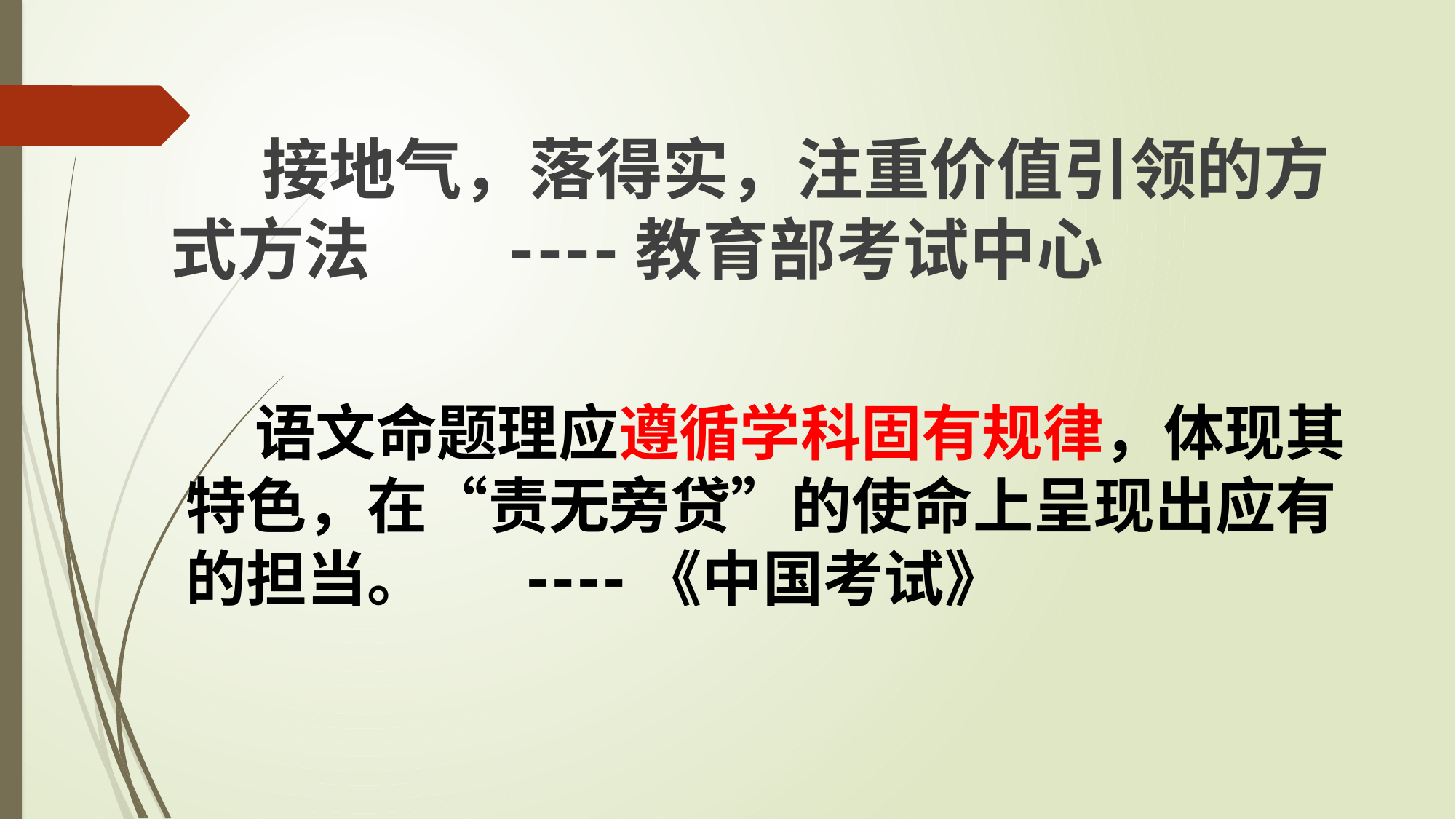

接地气，落得实，注重价值引领的方式方法        ----教育部考试中心
    语文命题理应遵循学科固有规律，体现其特色，在“责无旁贷”的使命上呈现出应有的担当。      ----《中国考试》